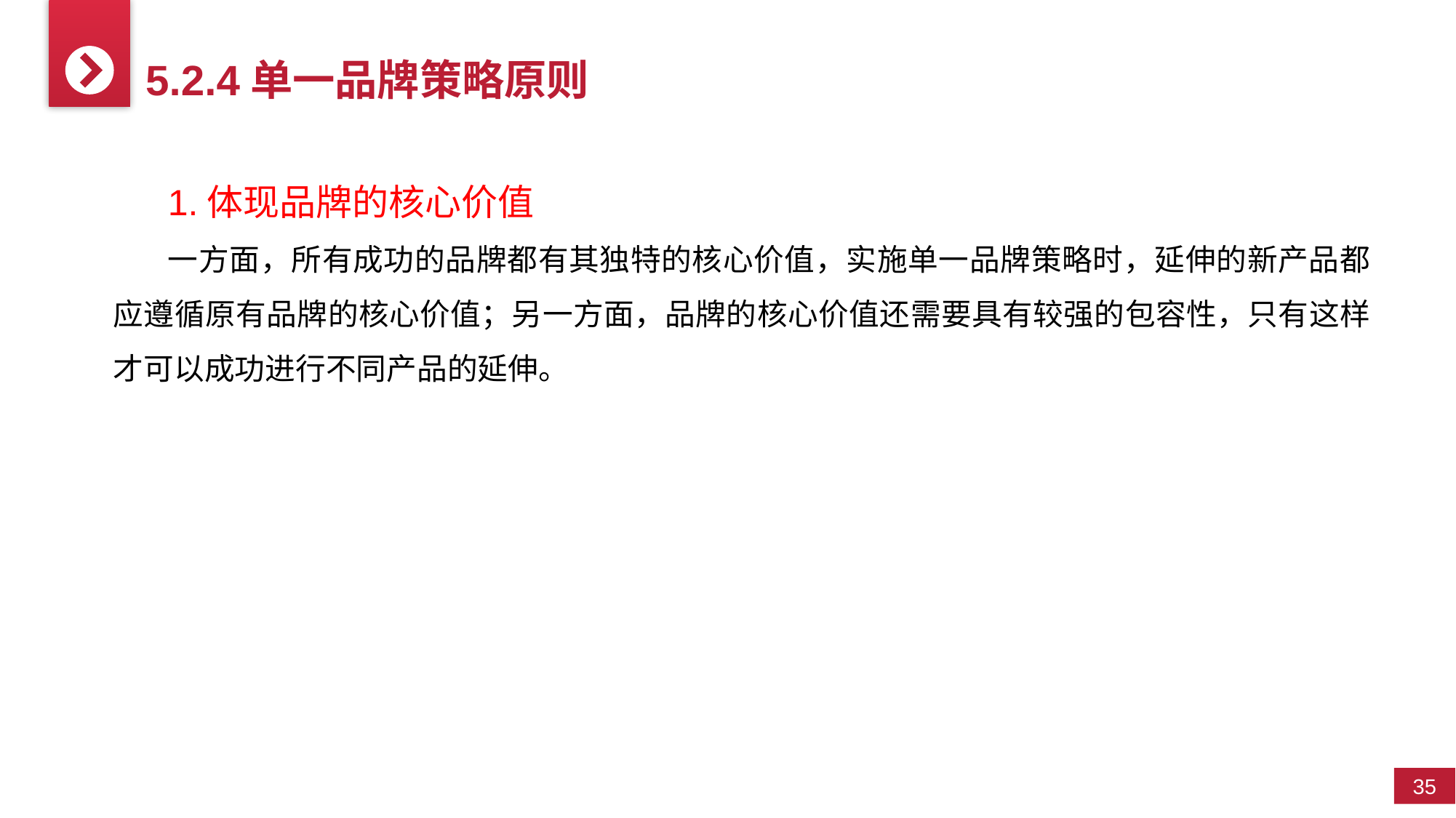

5.2.4单一品牌策略原则
1.体现品牌的核心价值
一方面，所有成功的品牌都有其独特的核心价值，实施单一品牌策略时，延伸的新产品都应遵循原有品牌的核心价值；另一方面，品牌的核心价值还需要具有较强的包容性，只有这样才可以成功进行不同产品的延伸。